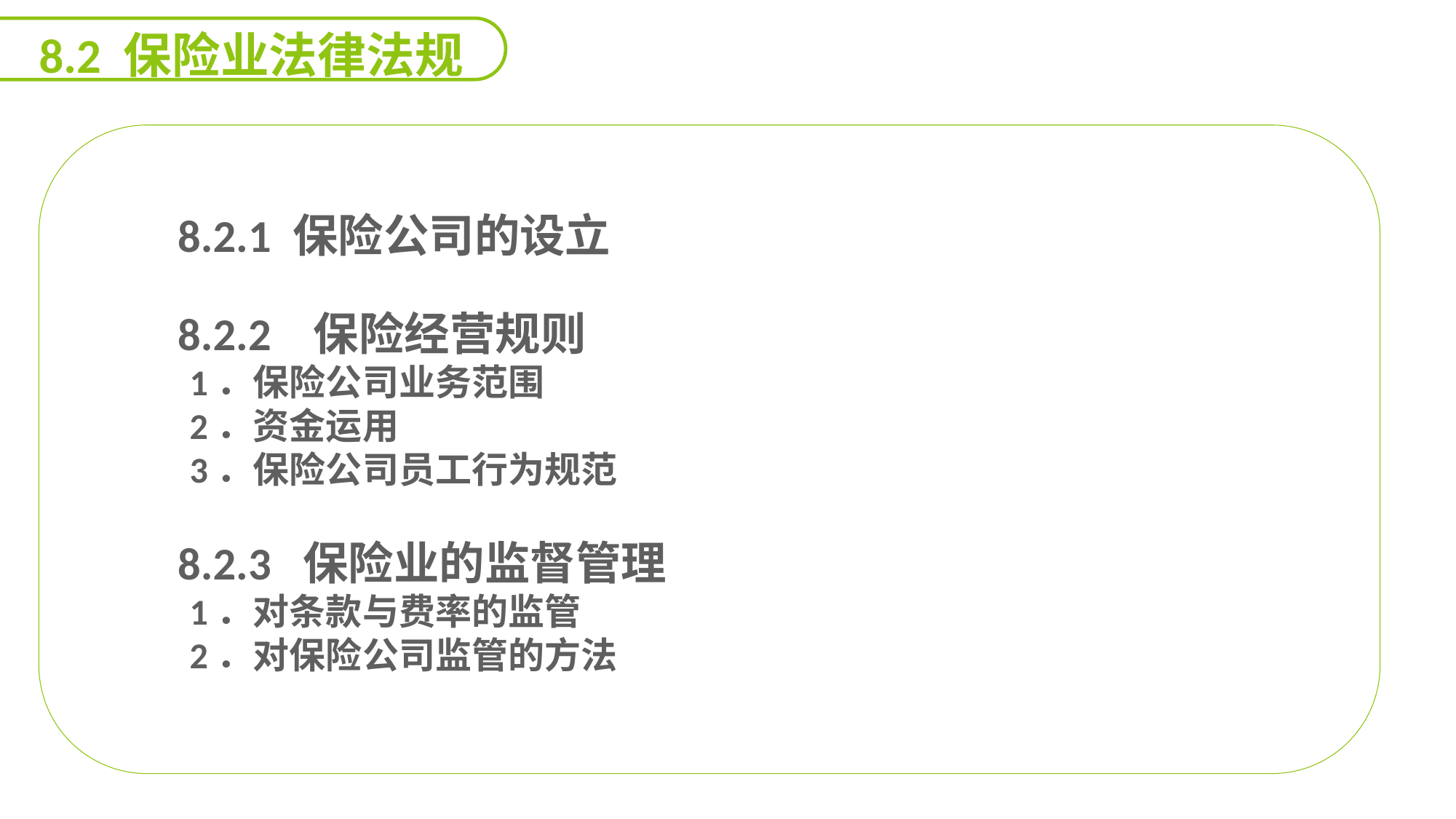

8.2 保险业法律法规

 8.2.1 保险公司的设立

 8.2.2   保险经营规则
1．保险公司业务范围
2．资金运用
3．保险公司员工行为规范

 8.2.3  保险业的监督管理
1．对条款与费率的监管
2．对保险公司监管的方法

延迟符